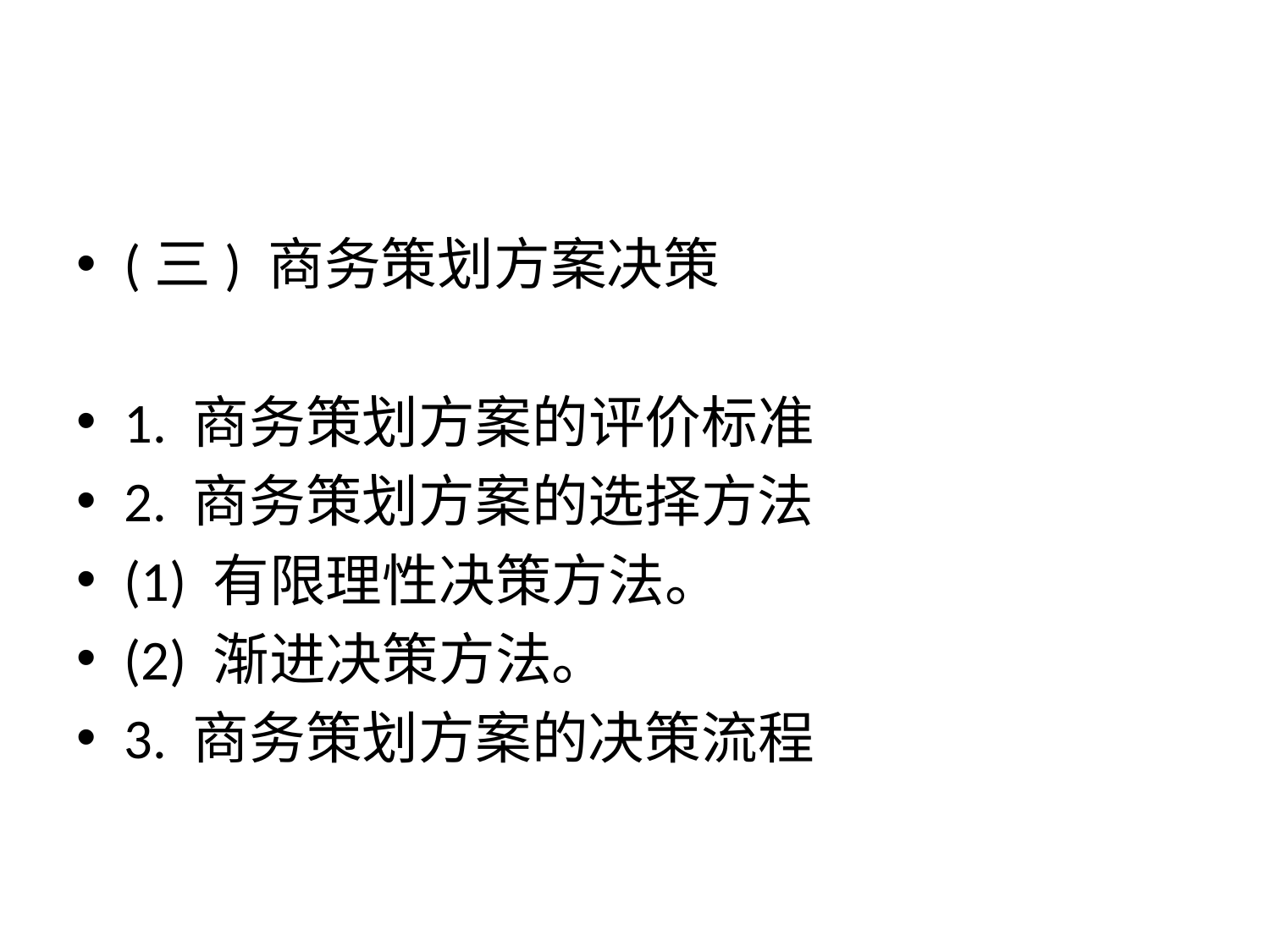

#
(三) 商务策划方案决策

1. 商务策划方案的评价标准
2. 商务策划方案的选择方法
(1) 有限理性决策方法。
(2) 渐进决策方法。
3. 商务策划方案的决策流程